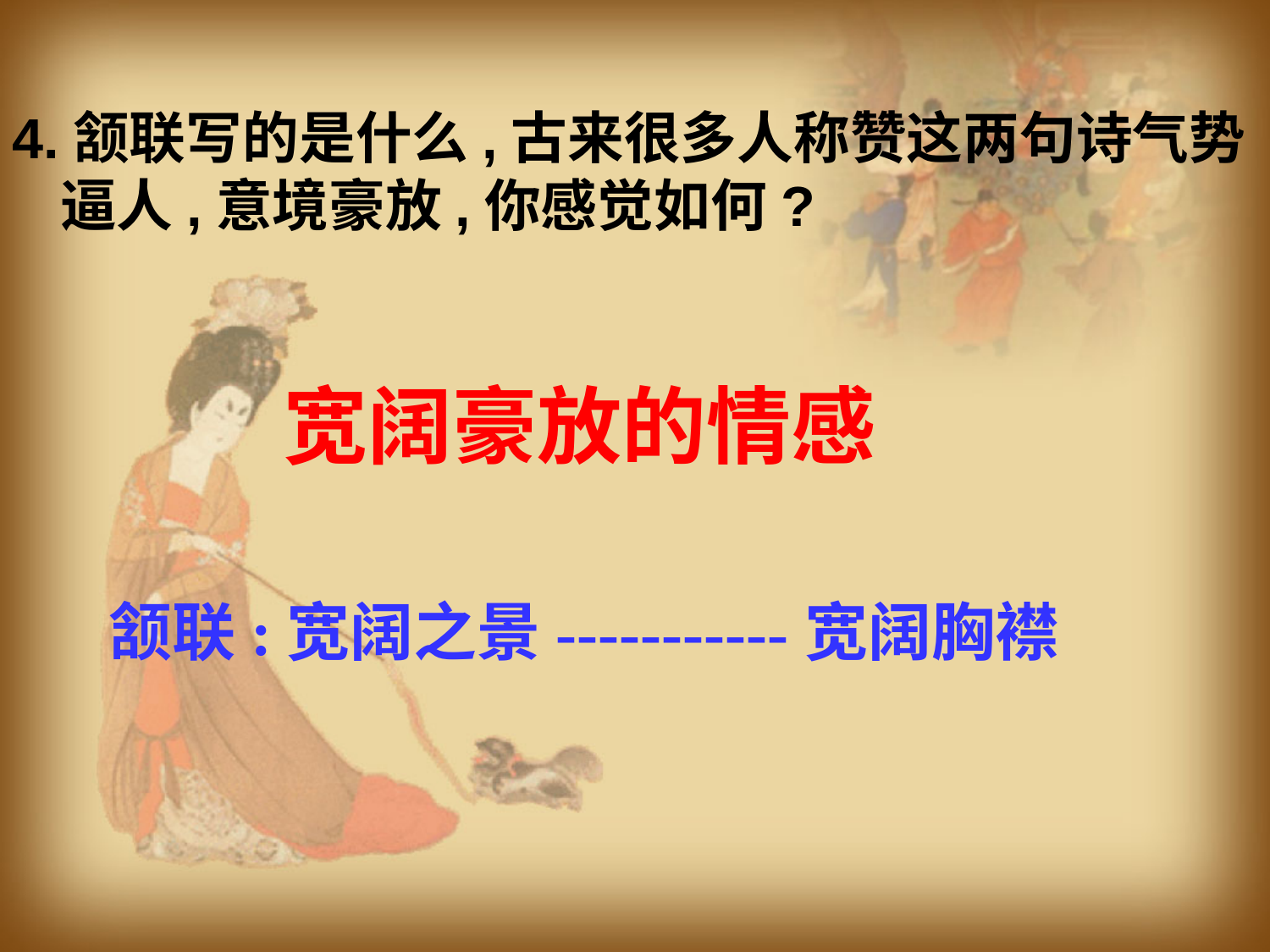

4.颔联写的是什么,古来很多人称赞这两句诗气势逼人,意境豪放,你感觉如何?

             宽阔豪放的情感

颔联:宽阔之景-----------宽阔胸襟